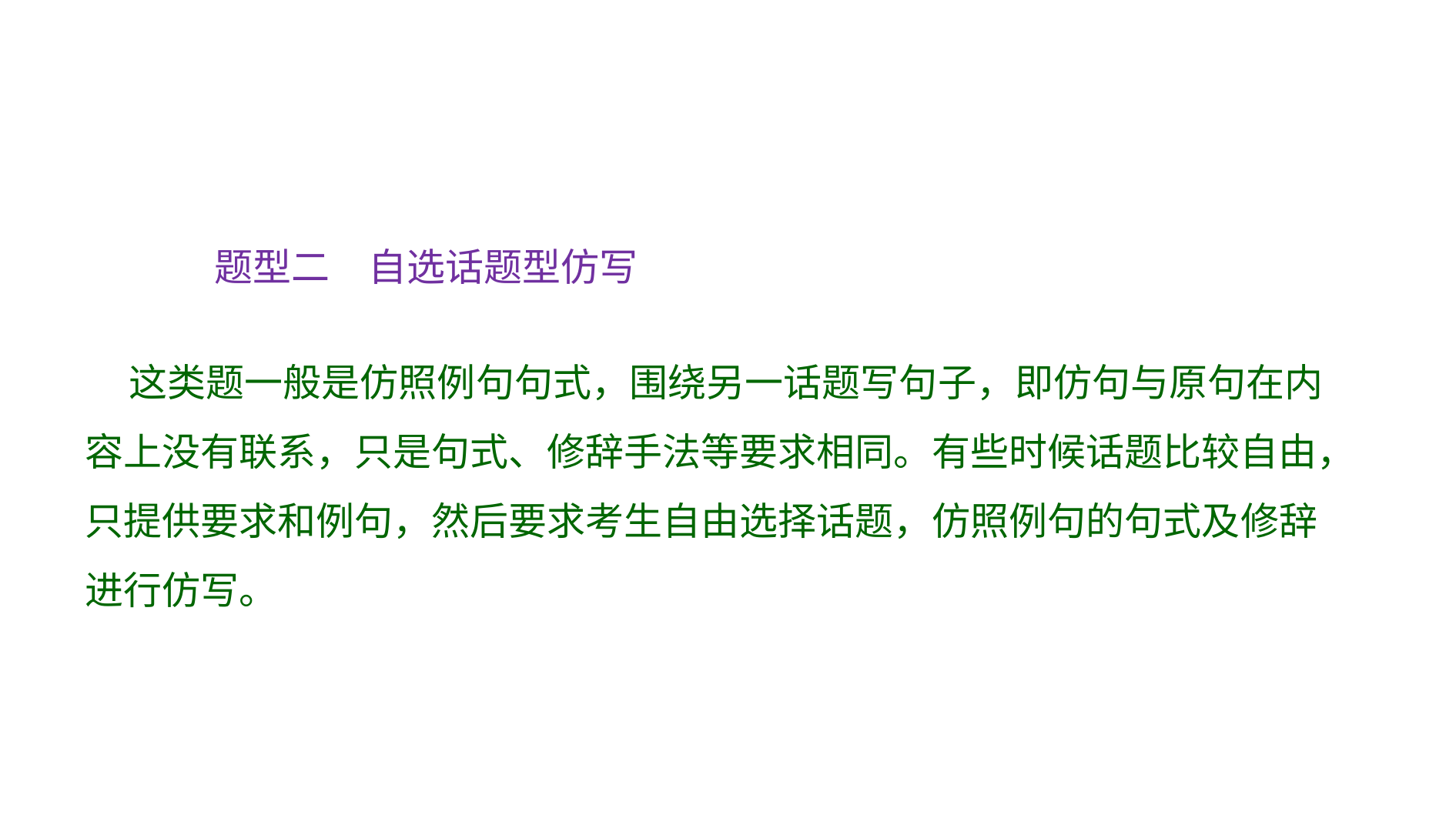

题型二　自选话题型仿写

    这类题一般是仿照例句句式，围绕另一话题写句子，即仿句与原句在内容上没有联系，只是句式、修辞手法等要求相同。有些时候话题比较自由，只提供要求和例句，然后要求考生自由选择话题，仿照例句的句式及修辞进行仿写。